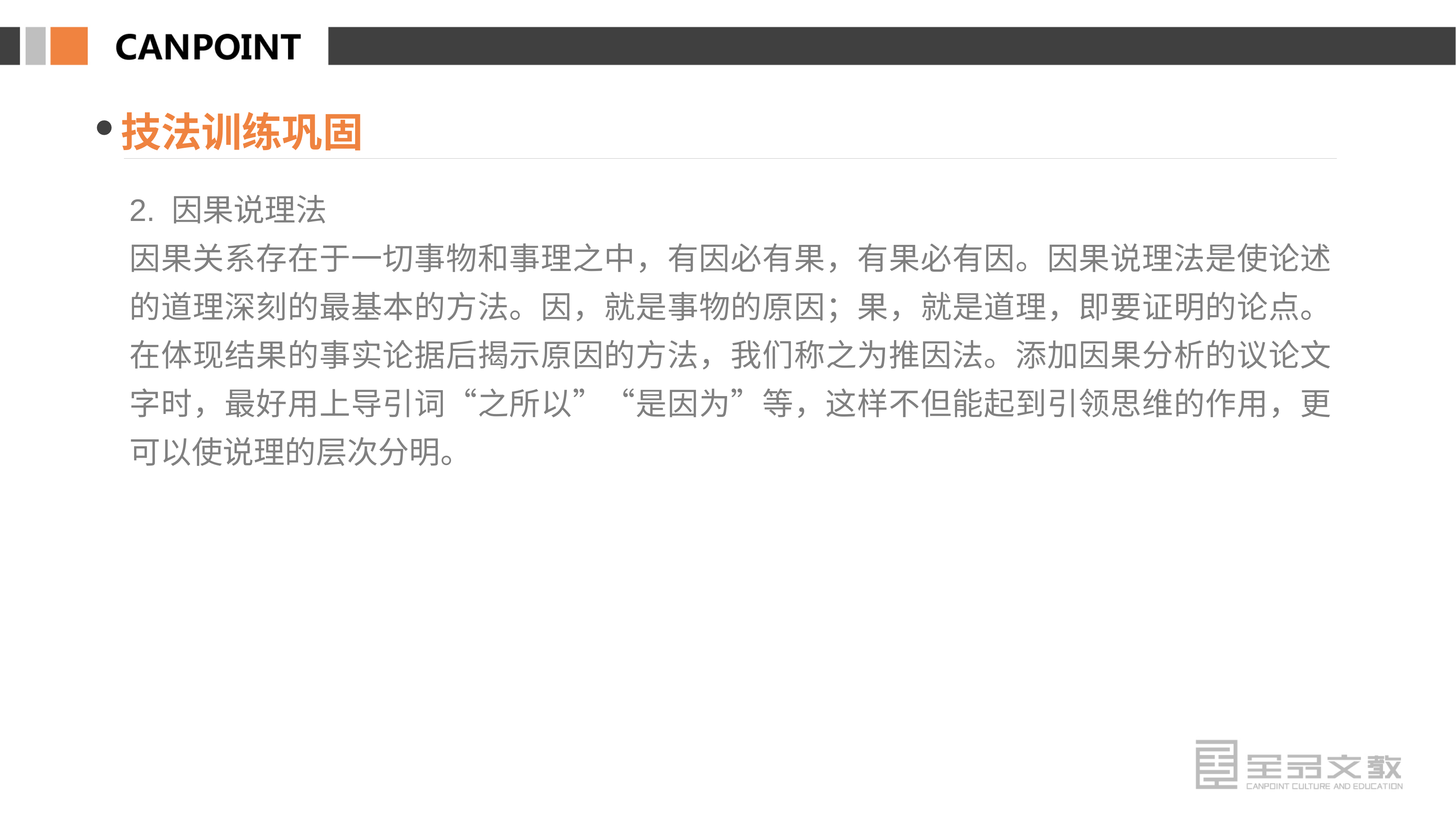

技法训练巩固

2. 因果说理法
因果关系存在于一切事物和事理之中，有因必有果，有果必有因。因果说理法是使论述的道理深刻的最基本的方法。因，就是事物的原因；果，就是道理，即要证明的论点。在体现结果的事实论据后揭示原因的方法，我们称之为推因法。添加因果分析的议论文字时，最好用上导引词“之所以”“是因为”等，这样不但能起到引领思维的作用，更可以使说理的层次分明。